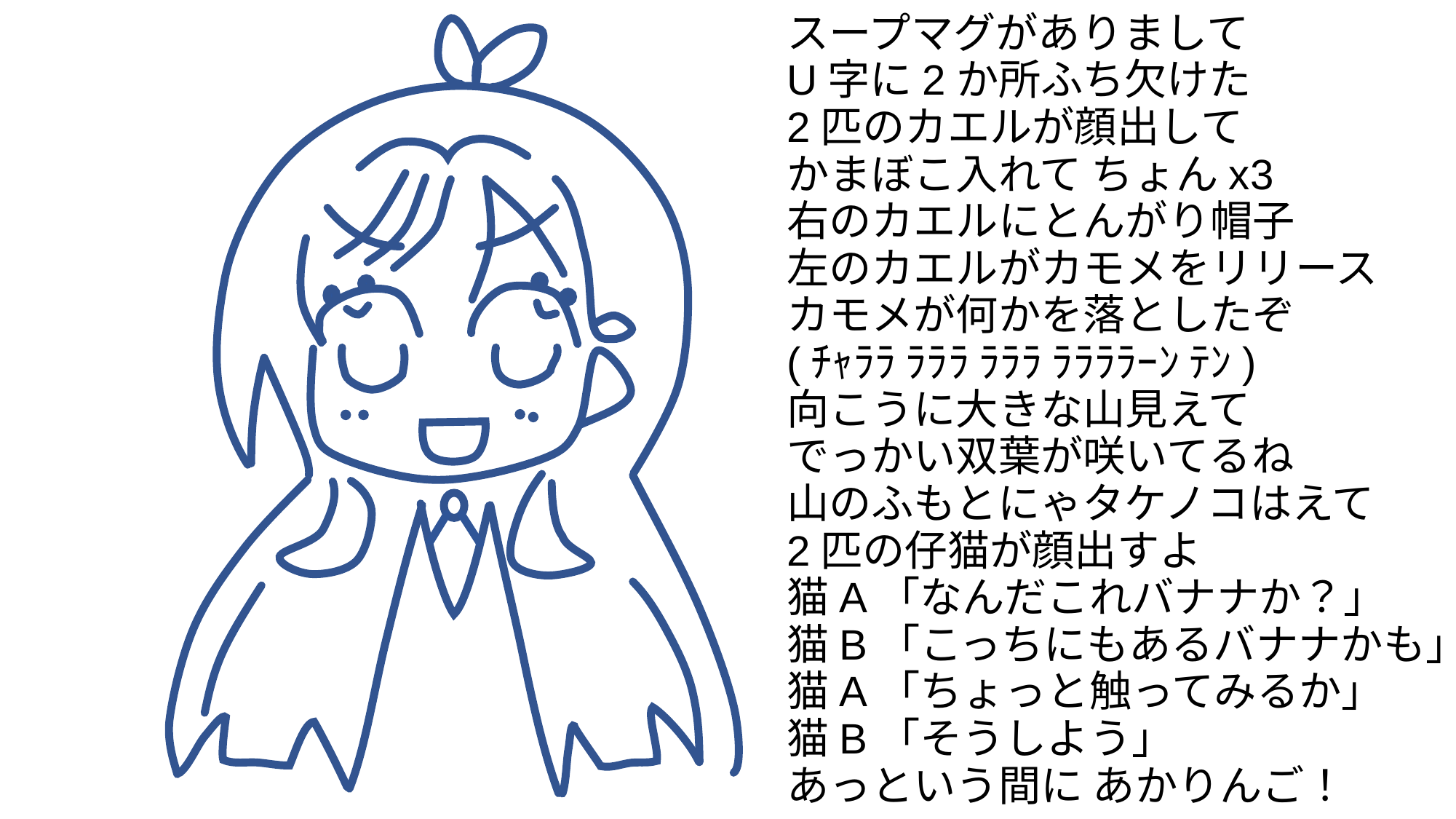

スープマグがありまして
U字に2か所ふち欠けた
2匹のカエルが顔出して
かまぼこ入れて ちょんx3
右のカエルにとんがり帽子
左のカエルがカモメをリリース
カモメが何かを落としたぞ
(ﾁｬﾗﾗ ﾗﾗﾗ ﾗﾗﾗ ﾗﾗﾗﾗｰﾝ ﾃﾝ)
向こうに大きな山見えて
でっかい双葉が咲いてるね
山のふもとにゃタケノコはえて
2匹の仔猫が顔出すよ
猫A「なんだこれバナナか？」
猫B「こっちにもあるバナナかも」
猫A「ちょっと触ってみるか」
猫B「そうしよう」
あっという間に あかりんご！